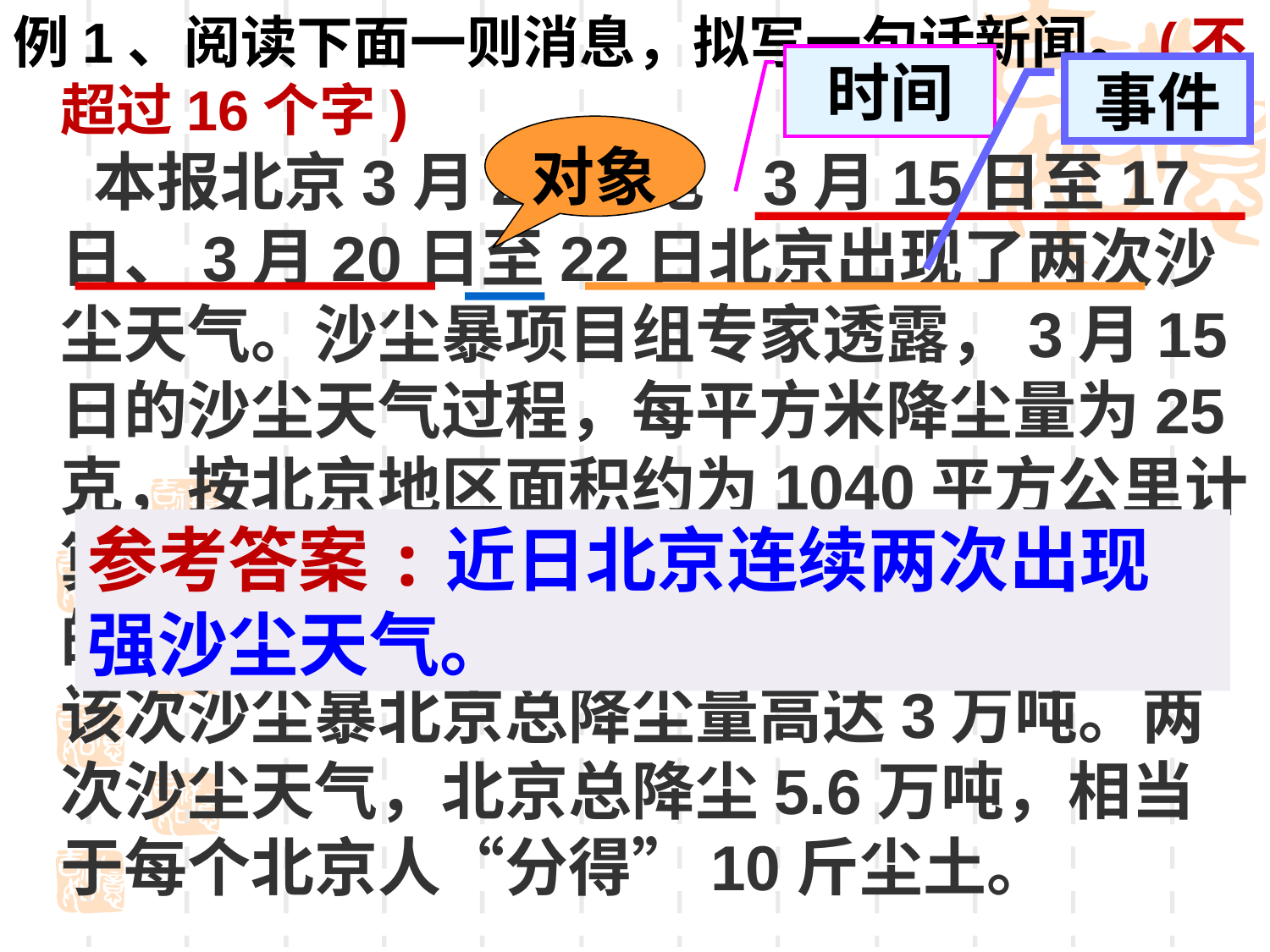

例1、阅读下面一则消息，拟写一句话新闻。(不超过16个字)
 本报北京3月22日电   3月15日至17日、3月20日至22日北京出现了两次沙尘天气。沙尘暴项目组专家透露，3月15日的沙尘天气过程，每平方米降尘量为25克，按北京地区面积约为1040平方公里计算，北京总降尘量为2.6万吨；3月20日的沙尘暴过程每平方米降尘量达到29克，该次沙尘暴北京总降尘量高达3万吨。两次沙尘天气，北京总降尘5.6万吨，相当于每个北京人“分得”10斤尘土。
时间
事件
对象

参考答案:近日北京连续两次出现强沙尘天气。